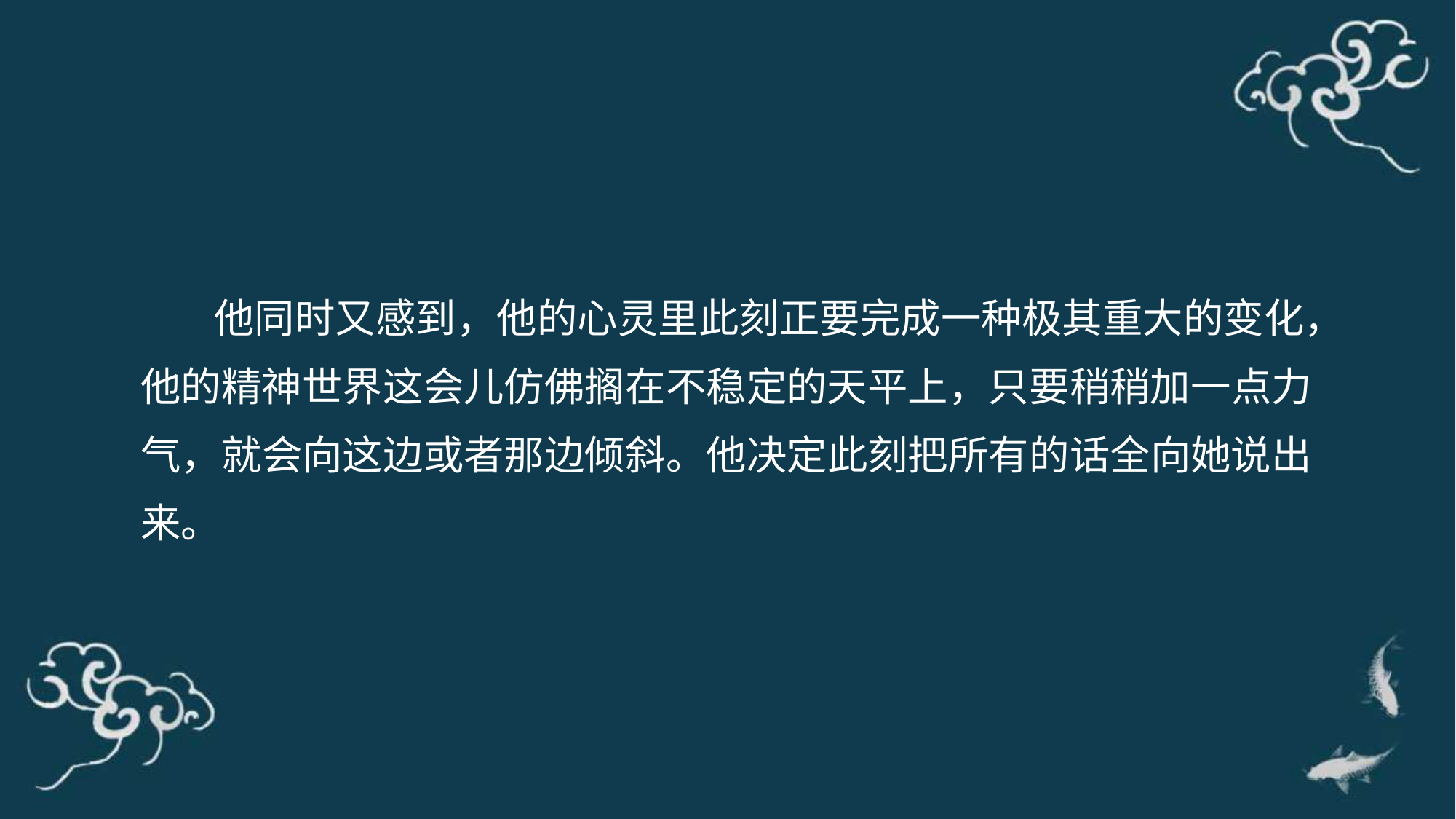

他同时又感到，他的心灵里此刻正要完成一种极其重大的变化，他的精神世界这会儿仿佛搁在不稳定的天平上，只要稍稍加一点力气，就会向这边或者那边倾斜。他决定此刻把所有的话全向她说出来。